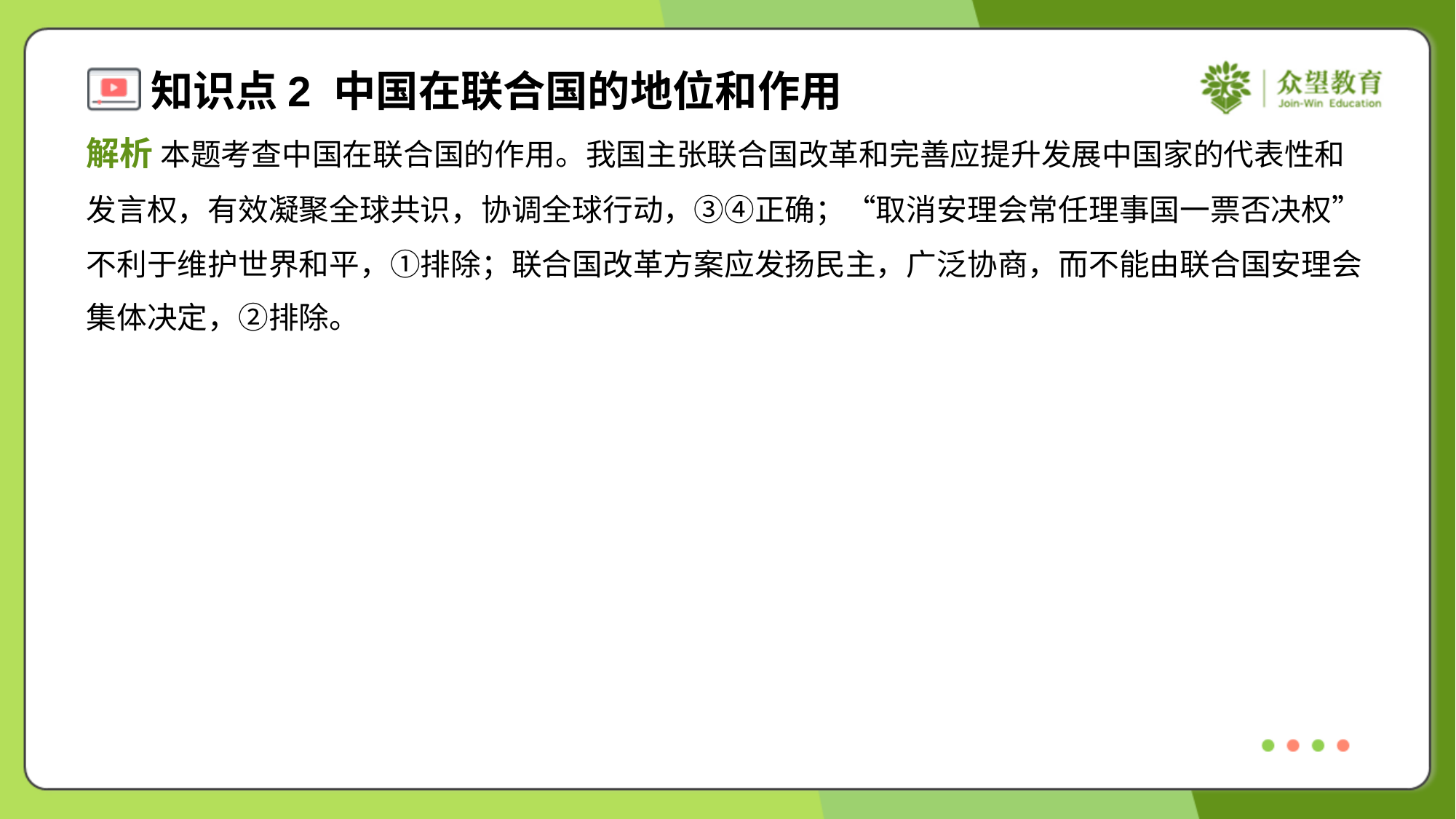

解析 本题考查中国在联合国的作用。我国主张联合国改革和完善应提升发展中国家的代表性和
发言权，有效凝聚全球共识，协调全球行动，③④正确；“取消安理会常任理事国一票否决权”
不利于维护世界和平，①排除；联合国改革方案应发扬民主，广泛协商，而不能由联合国安理会
集体决定，②排除。